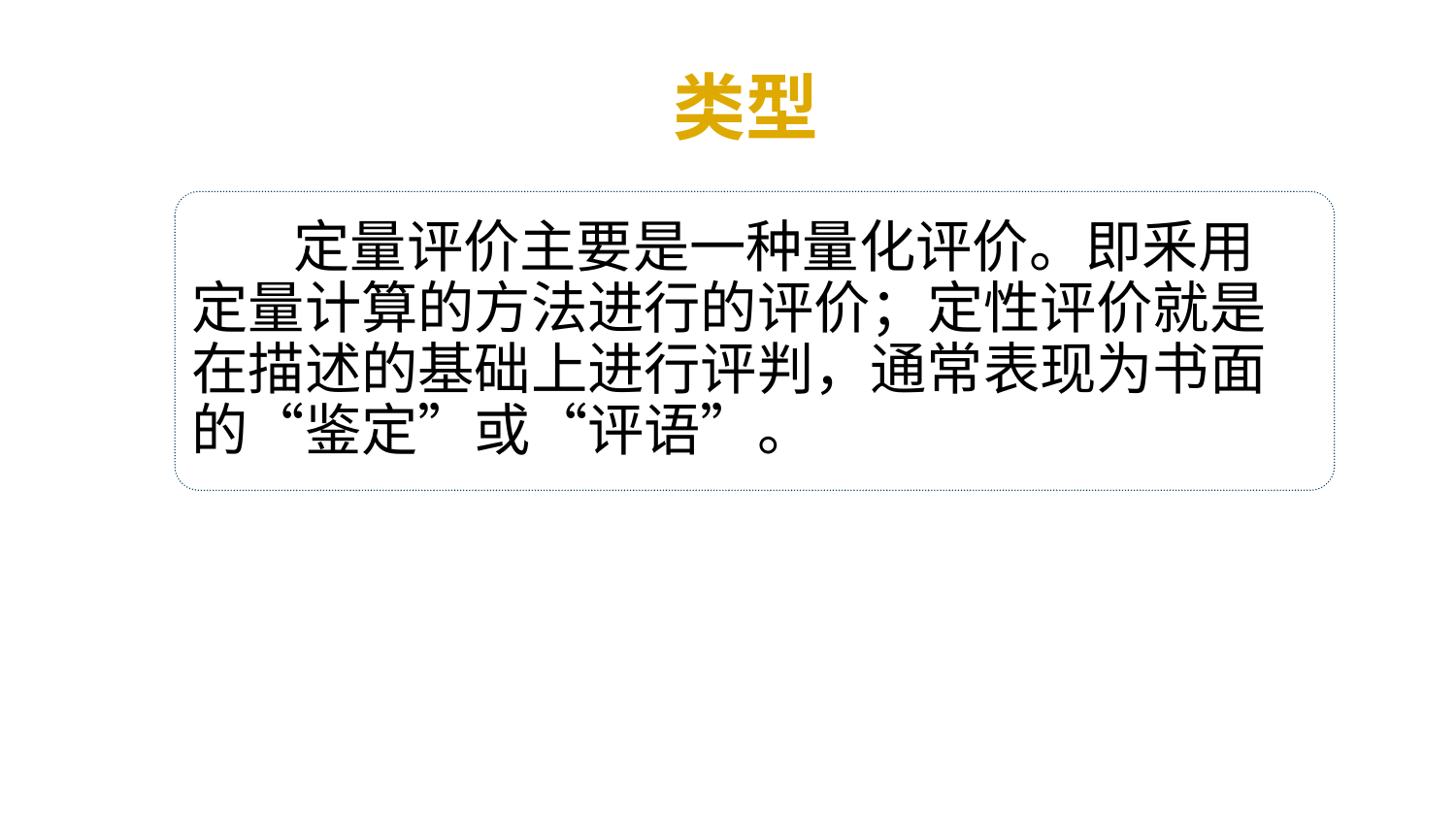

类型

       定量评价主要是一种量化评价。即釆用定量计算的方法进行的评价；定性评价就是在描述的基础上进行评判，通常表现为书面的“鉴定”或“评语”。